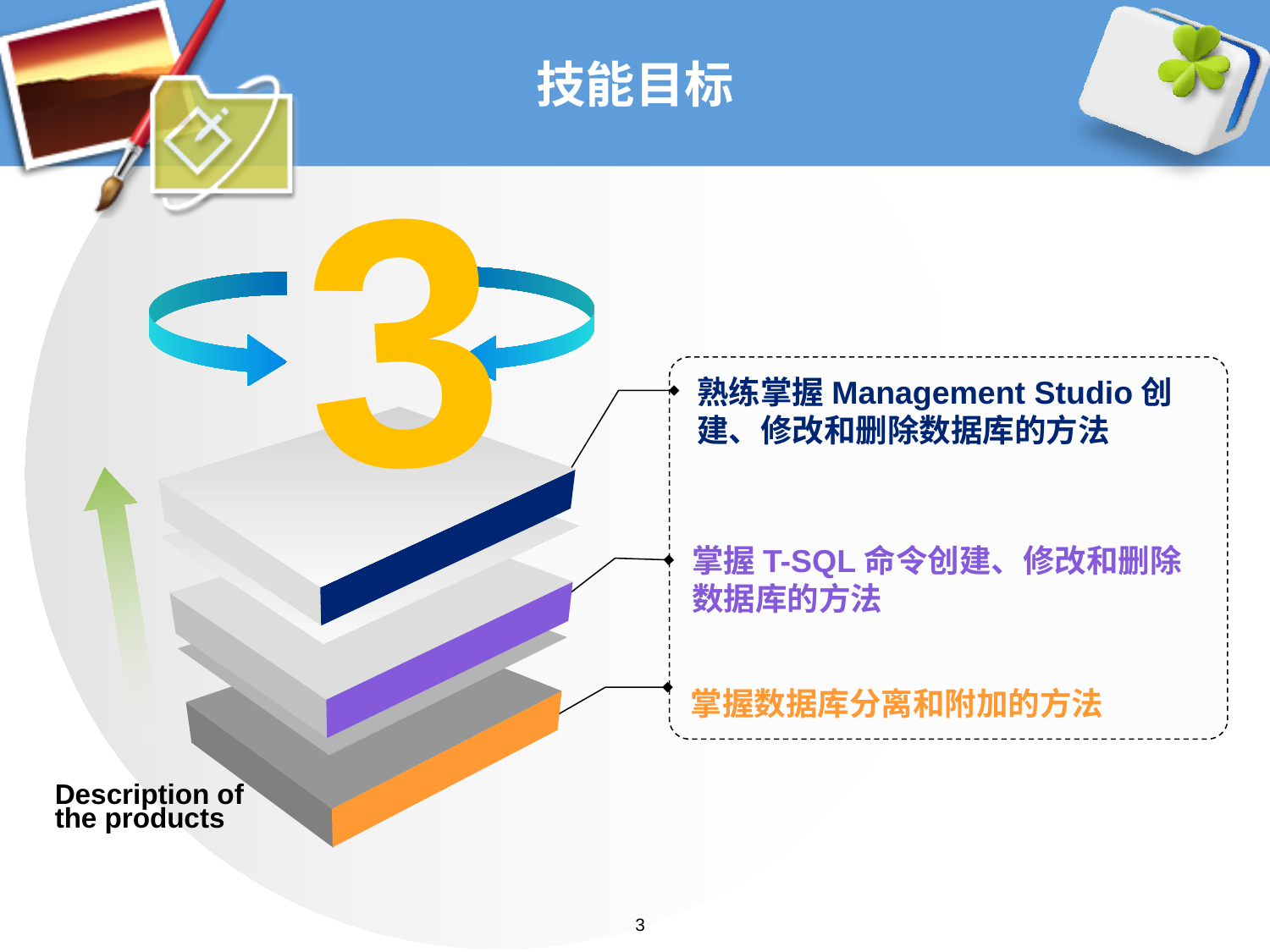

# 技能目标
3

熟练掌握Management Studio创建、修改和删除数据库的方法

掌握T-SQL命令创建、修改和删除数据库的方法
掌握数据库分离和附加的方法
Description of the products
3